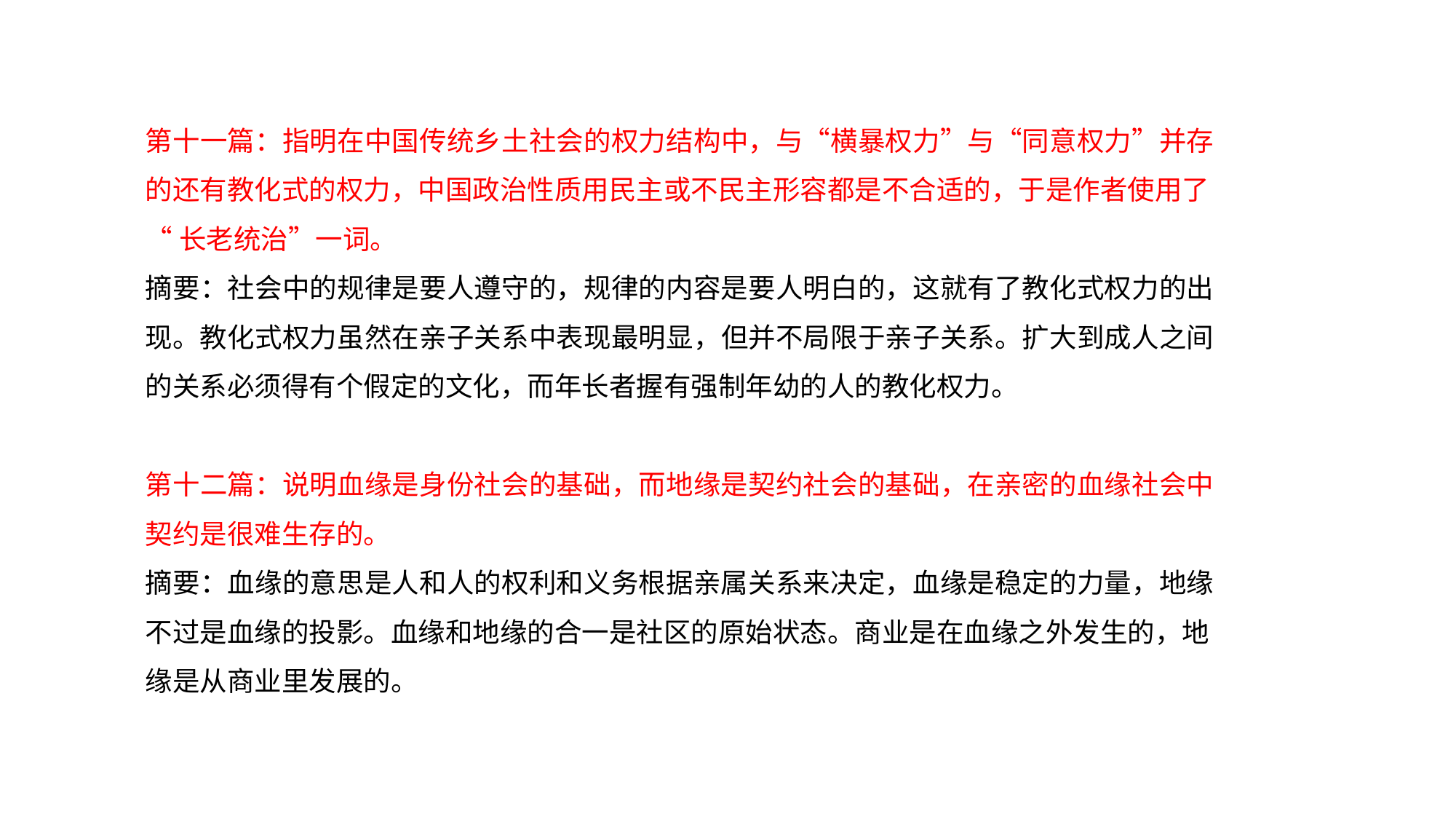

第十一篇：指明在中国传统乡土社会的权力结构中，与“横暴权力”与“同意权力”并存的还有教化式的权力，中国政治性质用民主或不民主形容都是不合适的，于是作者使用了
“长老统治”一词。
摘要：社会中的规律是要人遵守的，规律的内容是要人明白的，这就有了教化式权力的出现。教化式权力虽然在亲子关系中表现最明显，但并不局限于亲子关系。扩大到成人之间的关系必须得有个假定的文化，而年长者握有强制年幼的人的教化权力。

第十二篇：说明血缘是身份社会的基础，而地缘是契约社会的基础，在亲密的血缘社会中契约是很难生存的。
摘要：血缘的意思是人和人的权利和义务根据亲属关系来决定，血缘是稳定的力量，地缘不过是血缘的投影。血缘和地缘的合一是社区的原始状态。商业是在血缘之外发生的，地
缘是从商业里发展的。